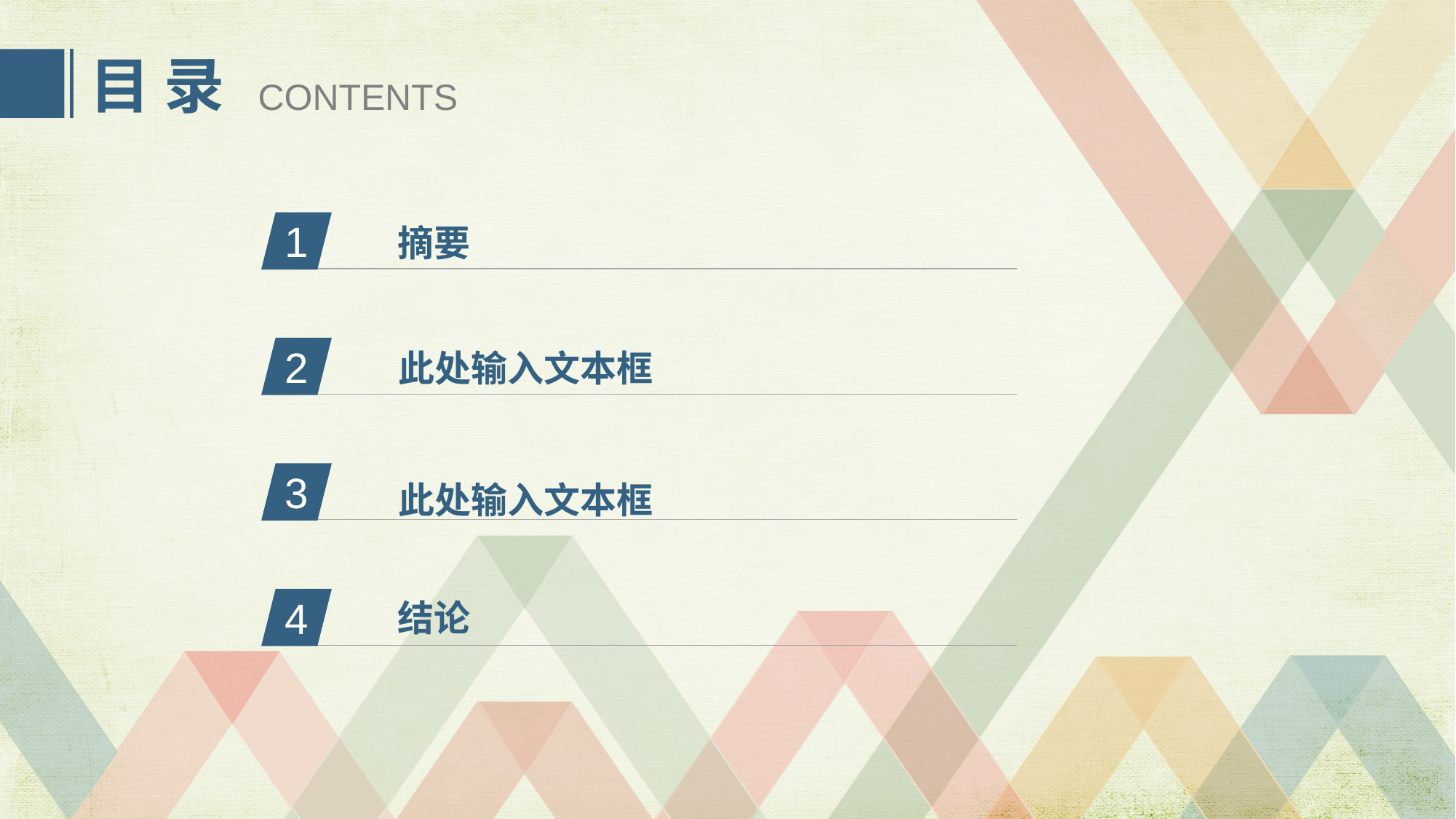

目 录

CONTENTS

1

摘要

2

此处输入文本框

此处输入文本框
3

4

结论